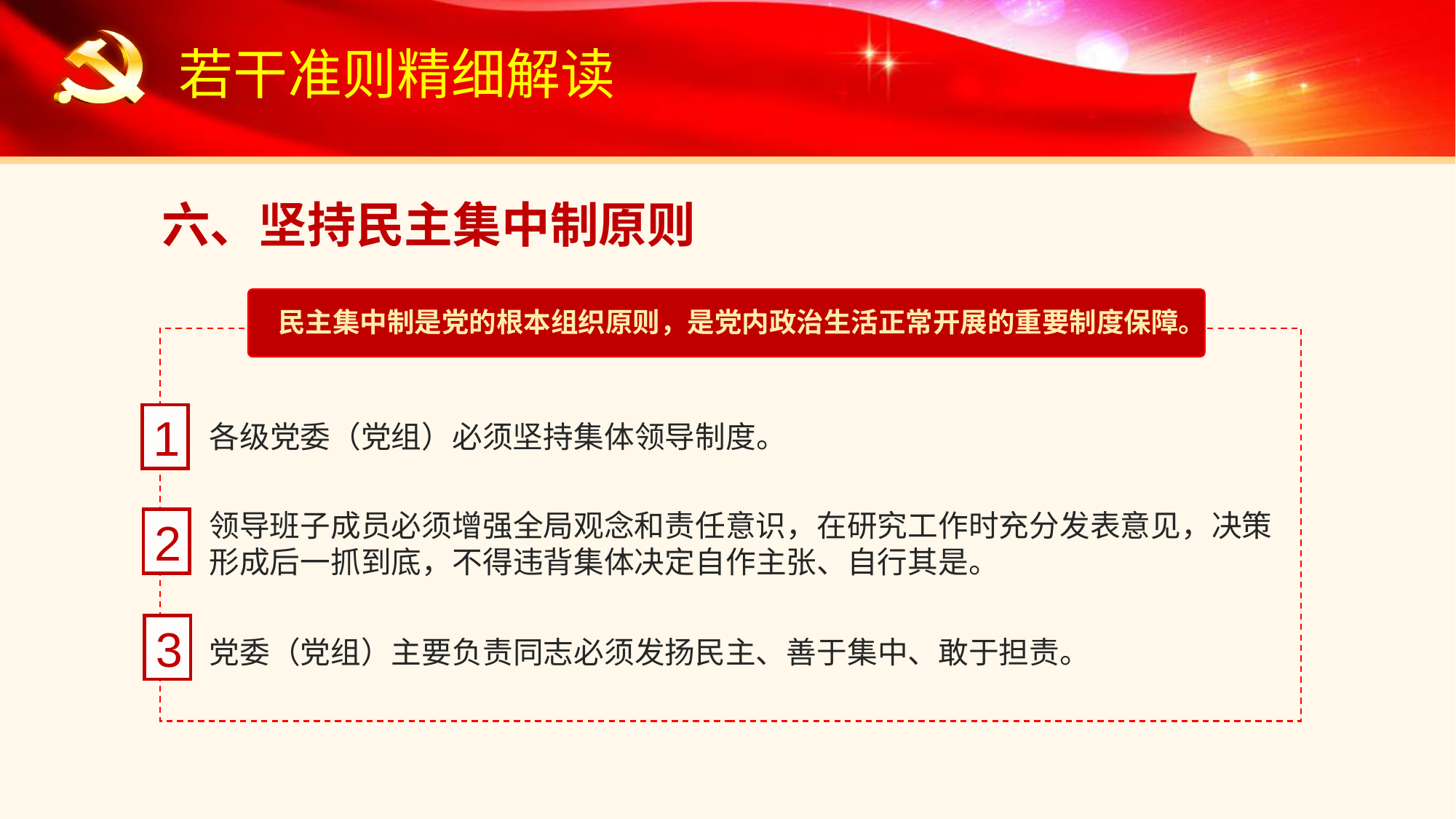

若干准则精细解读
六、坚持民主集中制原则

民主集中制是党的根本组织原则，是党内政治生活正常开展的重要制度保障。

1
各级党委（党组）必须坚持集体领导制度。
领导班子成员必须增强全局观念和责任意识，在研究工作时充分发表意见，决策形成后一抓到底，不得违背集体决定自作主张、自行其是。
2
3
党委（党组）主要负责同志必须发扬民主、善于集中、敢于担责。